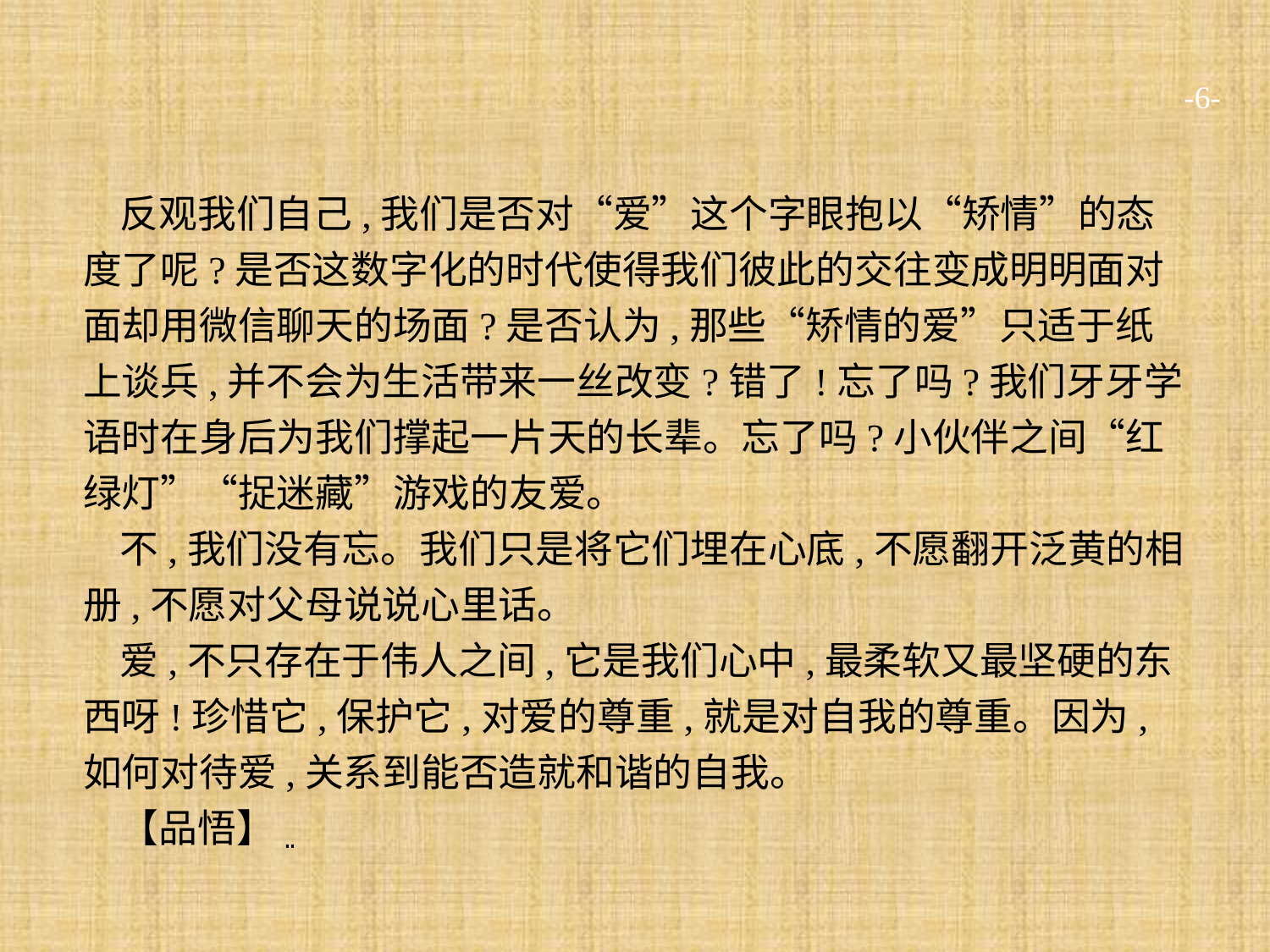

-6-
反观我们自己,我们是否对“爱”这个字眼抱以“矫情”的态度了呢?是否这数字化的时代使得我们彼此的交往变成明明面对面却用微信聊天的场面?是否认为,那些“矫情的爱”只适于纸上谈兵,并不会为生活带来一丝改变?错了!忘了吗?我们牙牙学语时在身后为我们撑起一片天的长辈。忘了吗?小伙伴之间“红绿灯”“捉迷藏”游戏的友爱。
不,我们没有忘。我们只是将它们埋在心底,不愿翻开泛黄的相册,不愿对父母说说心里话。
爱,不只存在于伟人之间,它是我们心中,最柔软又最坚硬的东西呀!珍惜它,保护它,对爱的尊重,就是对自我的尊重。因为,如何对待爱,关系到能否造就和谐的自我。
【品悟】